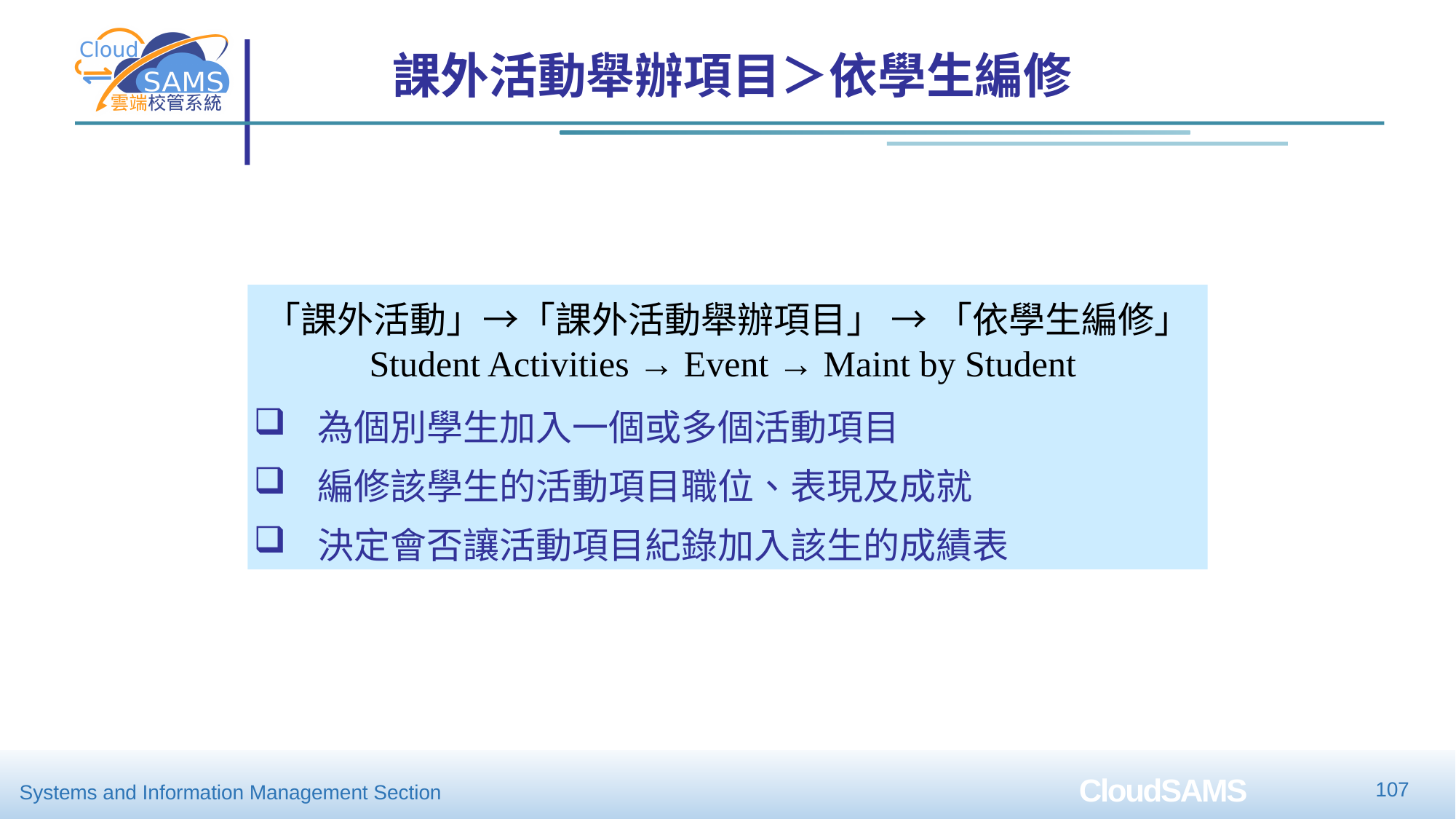

課外活動舉辦項目＞依學生編修
「課外活動」→「課外活動舉辦項目」 → 「依學生編修」
Student Activities → Event → Maint by Student
為個別學生加入一個或多個活動項目
編修該學生的活動項目職位、表現及成就
決定會否讓活動項目紀錄加入該生的成績表
107